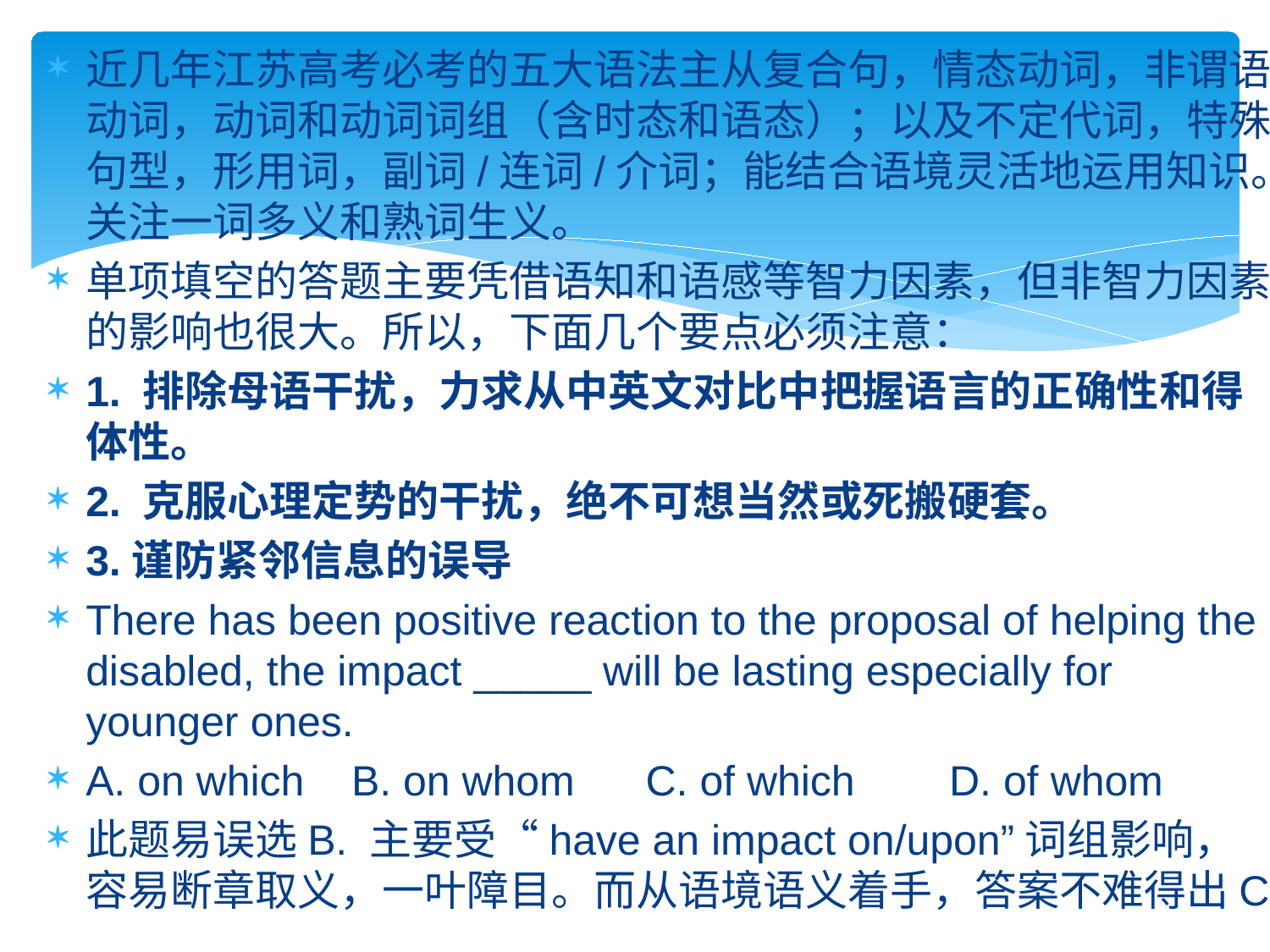

近几年江苏高考必考的五大语法主从复合句，情态动词，非谓语动词，动词和动词词组（含时态和语态）；以及不定代词，特殊句型，形用词，副词/连词/介词；能结合语境灵活地运用知识。关注一词多义和熟词生义。
单项填空的答题主要凭借语知和语感等智力因素，但非智力因素的影响也很大。所以，下面几个要点必须注意：
1. 排除母语干扰，力求从中英文对比中把握语言的正确性和得体性。
2. 克服心理定势的干扰，绝不可想当然或死搬硬套。
3.谨防紧邻信息的误导
There has been positive reaction to the proposal of helping the disabled, the impact _____ will be lasting especially for younger ones.
A. on which    B. on whom      C. of which        D. of whom
此题易误选B. 主要受“have an impact on/upon”词组影响，容易断章取义，一叶障目。而从语境语义着手，答案不难得出C